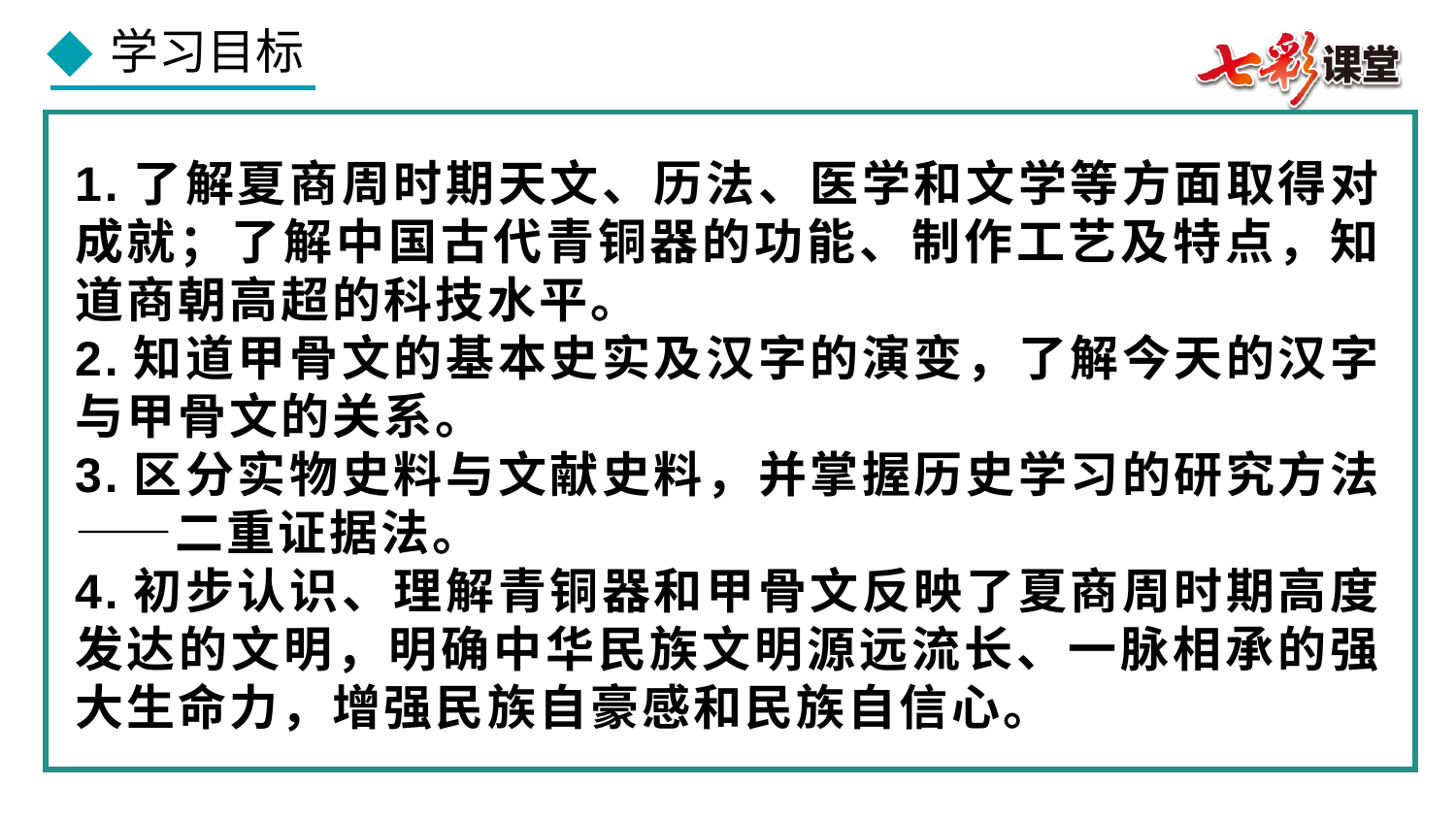

1.了解夏商周时期天文、历法、医学和文学等方面取得对成就；了解中国古代青铜器的功能、制作工艺及特点，知道商朝高超的科技水平。
2.知道甲骨文的基本史实及汉字的演变，了解今天的汉字与甲骨文的关系。
3.区分实物史料与文献史料，并掌握历史学习的研究方法——二重证据法。
4.初步认识、理解青铜器和甲骨文反映了夏商周时期高度发达的文明，明确中华民族文明源远流长、一脉相承的强大生命力，增强民族自豪感和民族自信心。